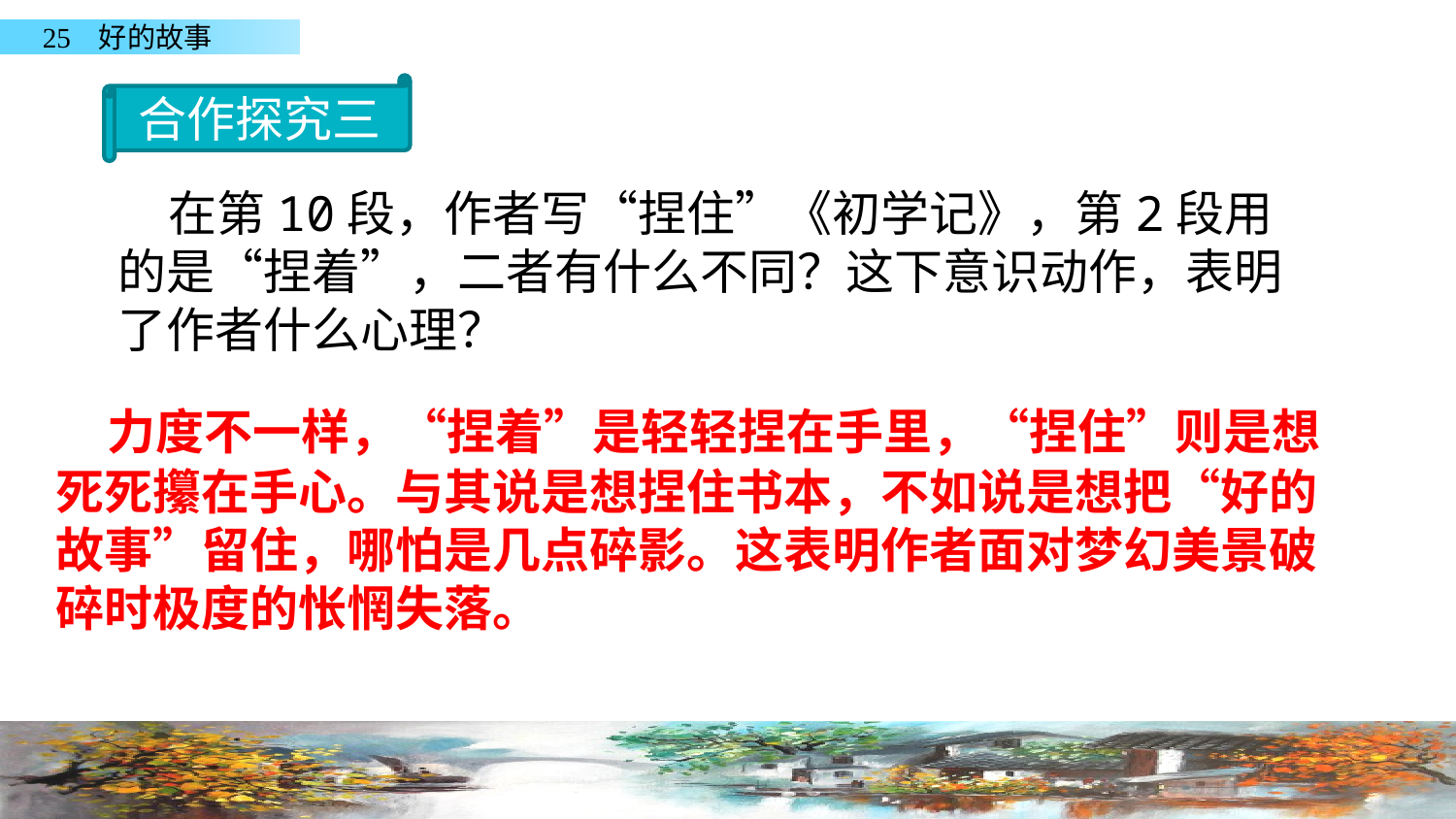

合作探究三
    在第10段，作者写“捏住”《初学记》，第2段用的是“捏着”，二者有什么不同？这下意识动作，表明了作者什么心理？
   力度不一样，“捏着”是轻轻捏在手里，“捏住”则是想死死攥在手心。与其说是想捏住书本，不如说是想把“好的故事”留住，哪怕是几点碎影。这表明作者面对梦幻美景破碎时极度的怅惘失落。